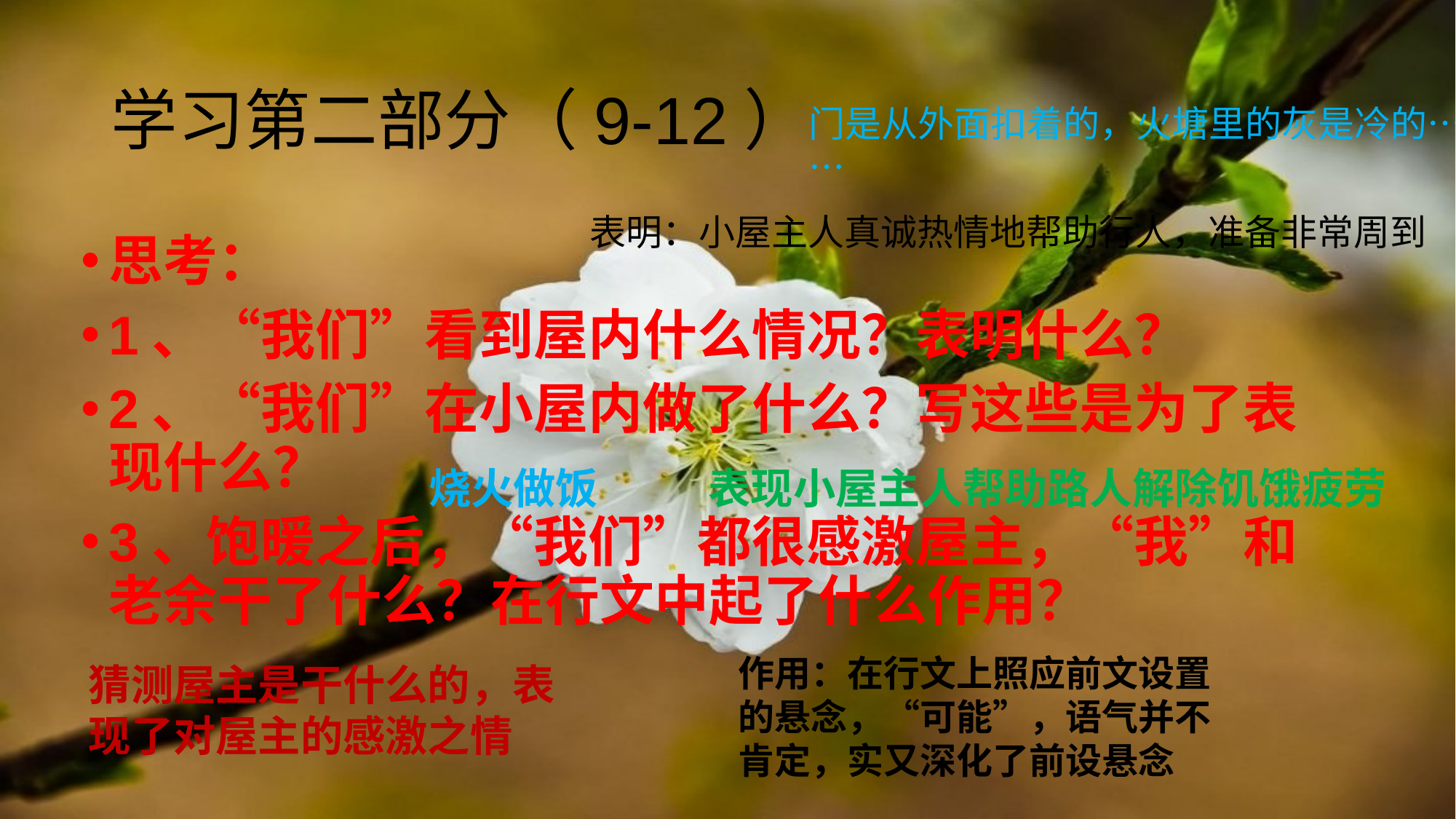

# 学习第二部分（9-12）
门是从外面扣着的，火塘里的灰是冷的……
表明：小屋主人真诚热情地帮助行人，准备非常周到
思考：
1、“我们”看到屋内什么情况？表明什么？
2、“我们”在小屋内做了什么？写这些是为了表现什么？
3、饱暖之后，“我们”都很感激屋主，“我”和老余干了什么？在行文中起了什么作用？
烧火做饭
表现小屋主人帮助路人解除饥饿疲劳
作用：在行文上照应前文设置的悬念，“可能”，语气并不肯定，实又深化了前设悬念
猜测屋主是干什么的，表现了对屋主的感激之情